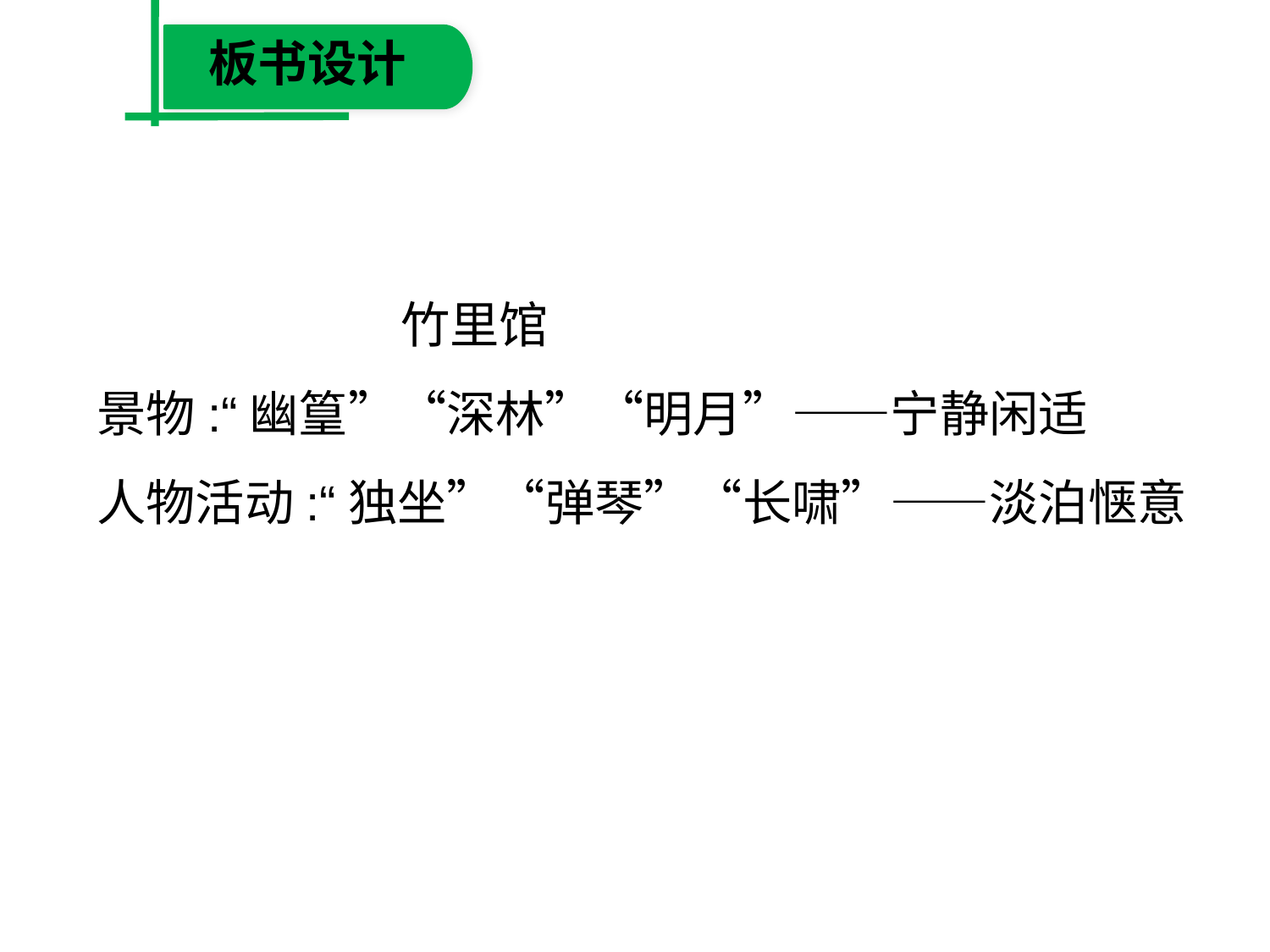

板书设计
                               竹里馆
　景物:“幽篁”“深林”“明月”——宁静闲适
　人物活动:“独坐”“弹琴”“长啸”——淡泊惬意